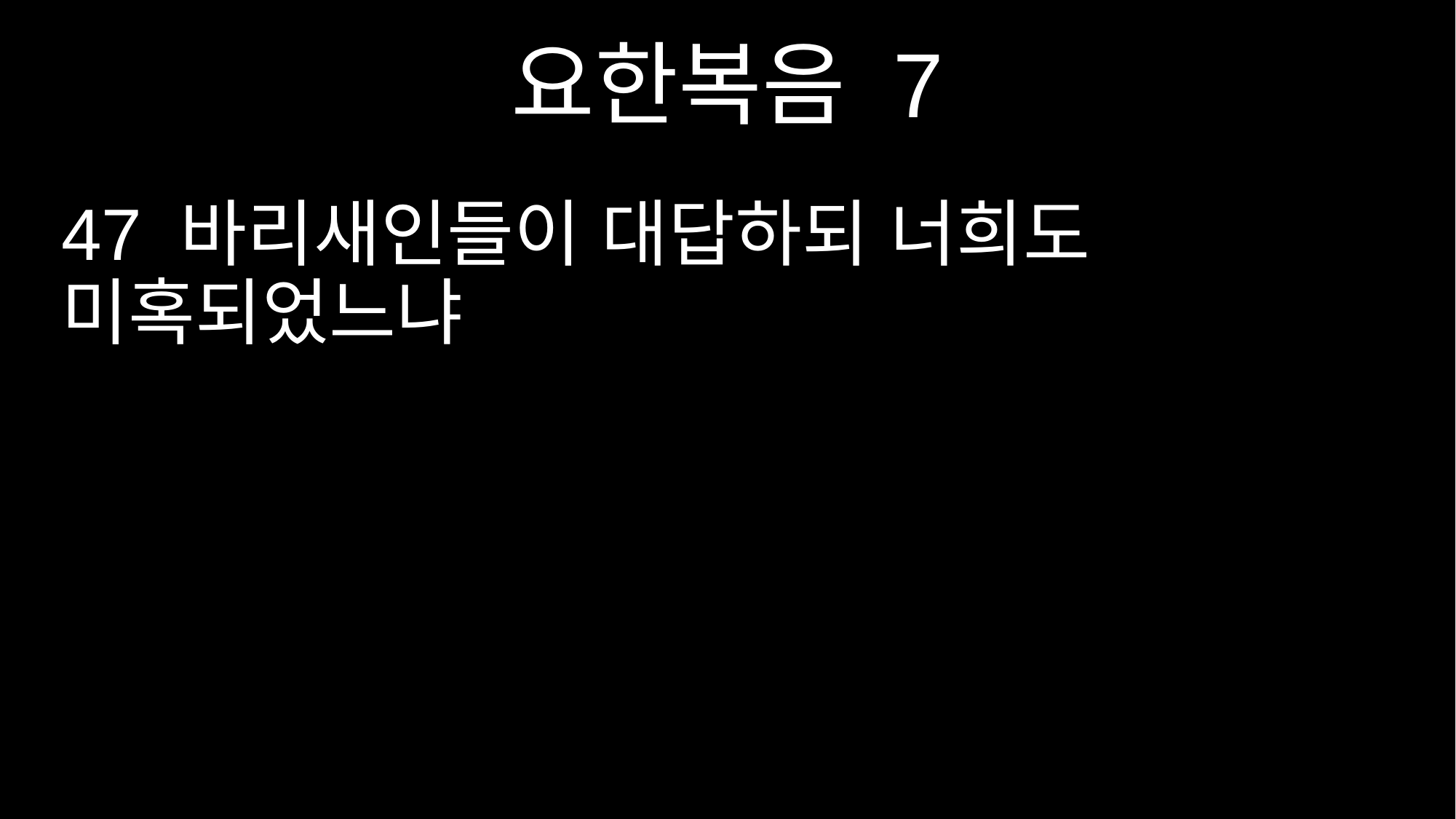

요한복음 7
47 바리새인들이 대답하되 너희도 미혹되었느냐